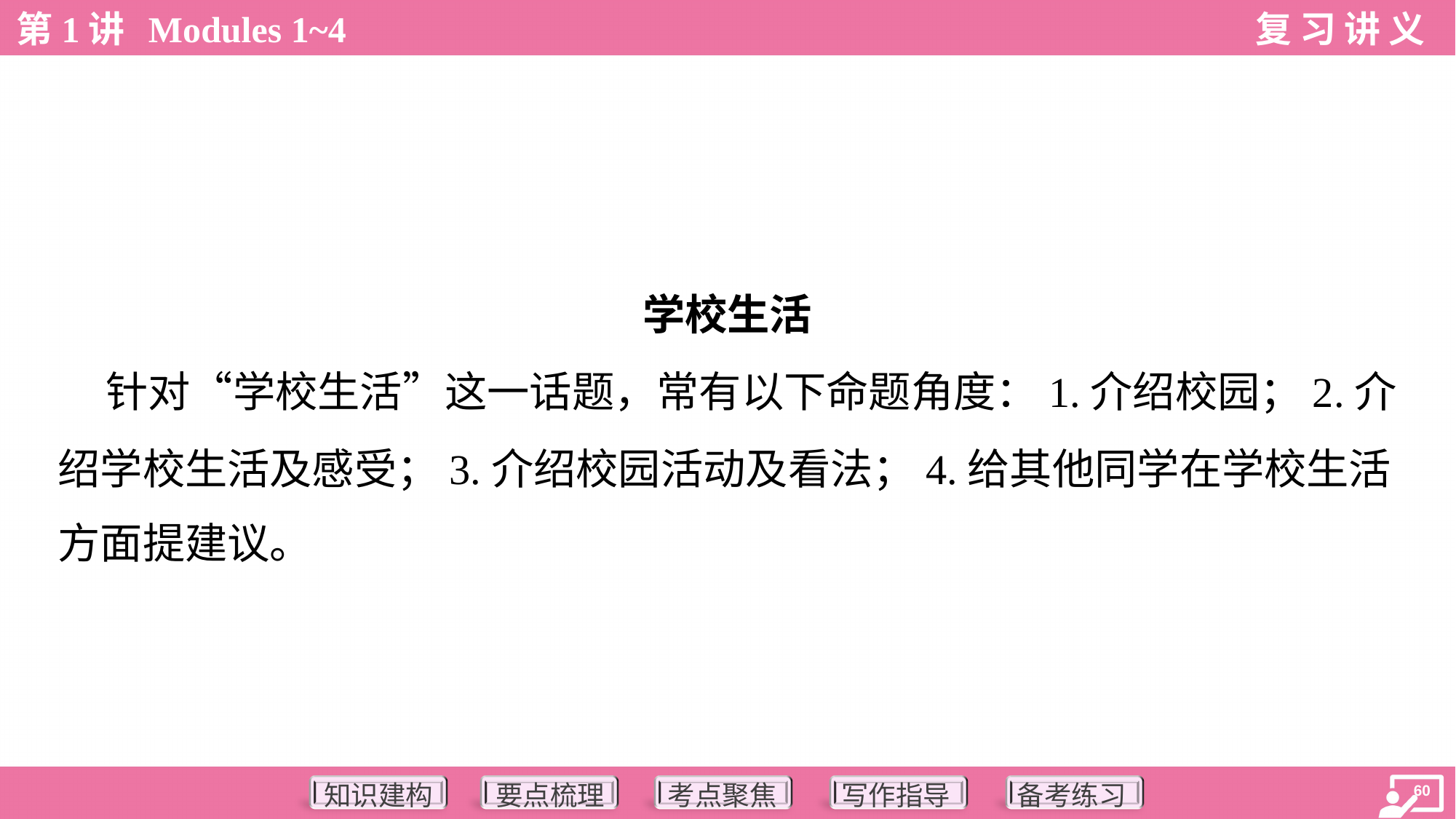

学校生活
    针对“学校生活”这一话题，常有以下命题角度：1.介绍校园；2.介
绍学校生活及感受；3.介绍校园活动及看法；4.给其他同学在学校生活
方面提建议。